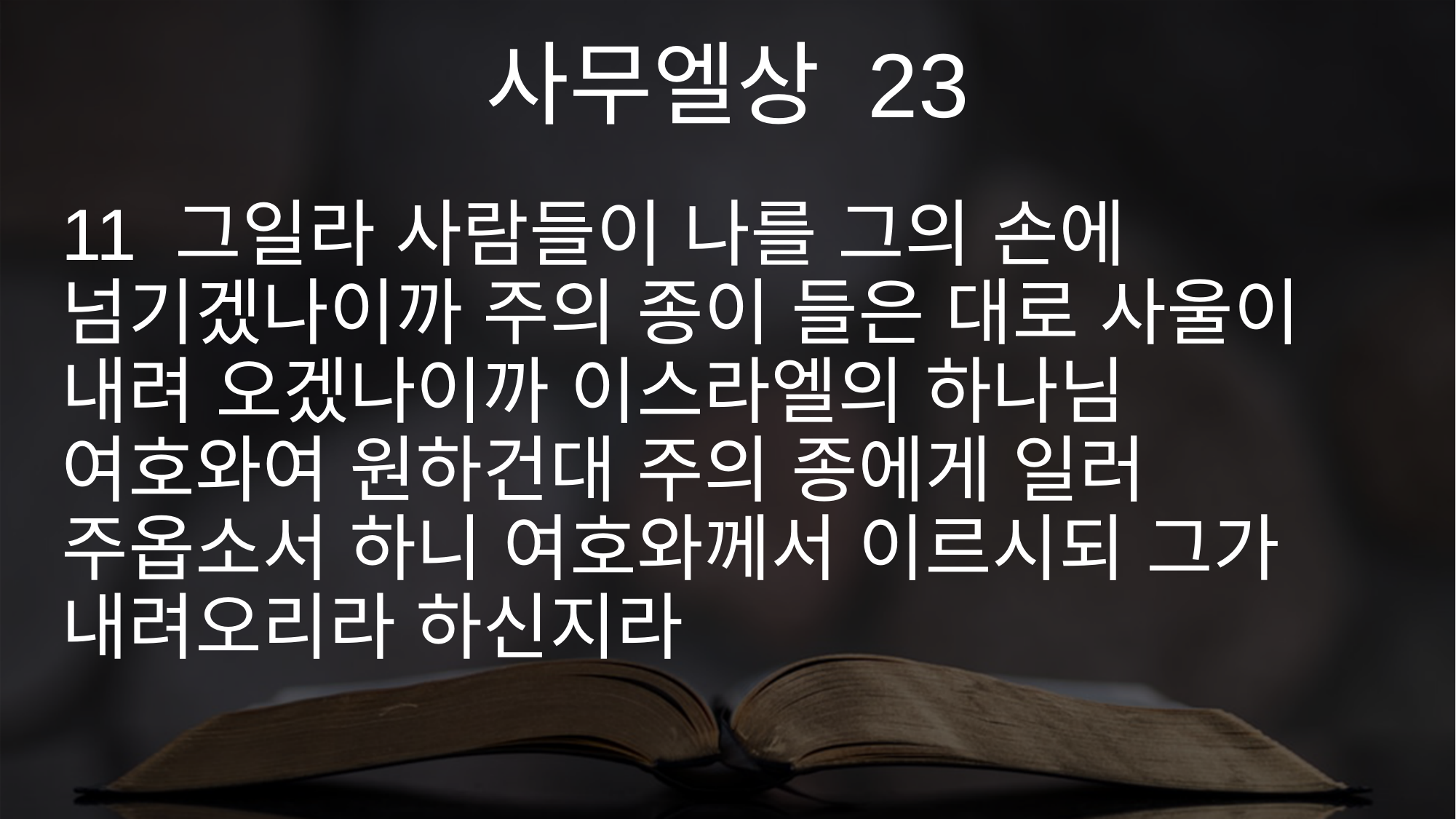

사무엘상 23
11 그일라 사람들이 나를 그의 손에 넘기겠나이까 주의 종이 들은 대로 사울이 내려 오겠나이까 이스라엘의 하나님 여호와여 원하건대 주의 종에게 일러 주옵소서 하니 여호와께서 이르시되 그가 내려오리라 하신지라